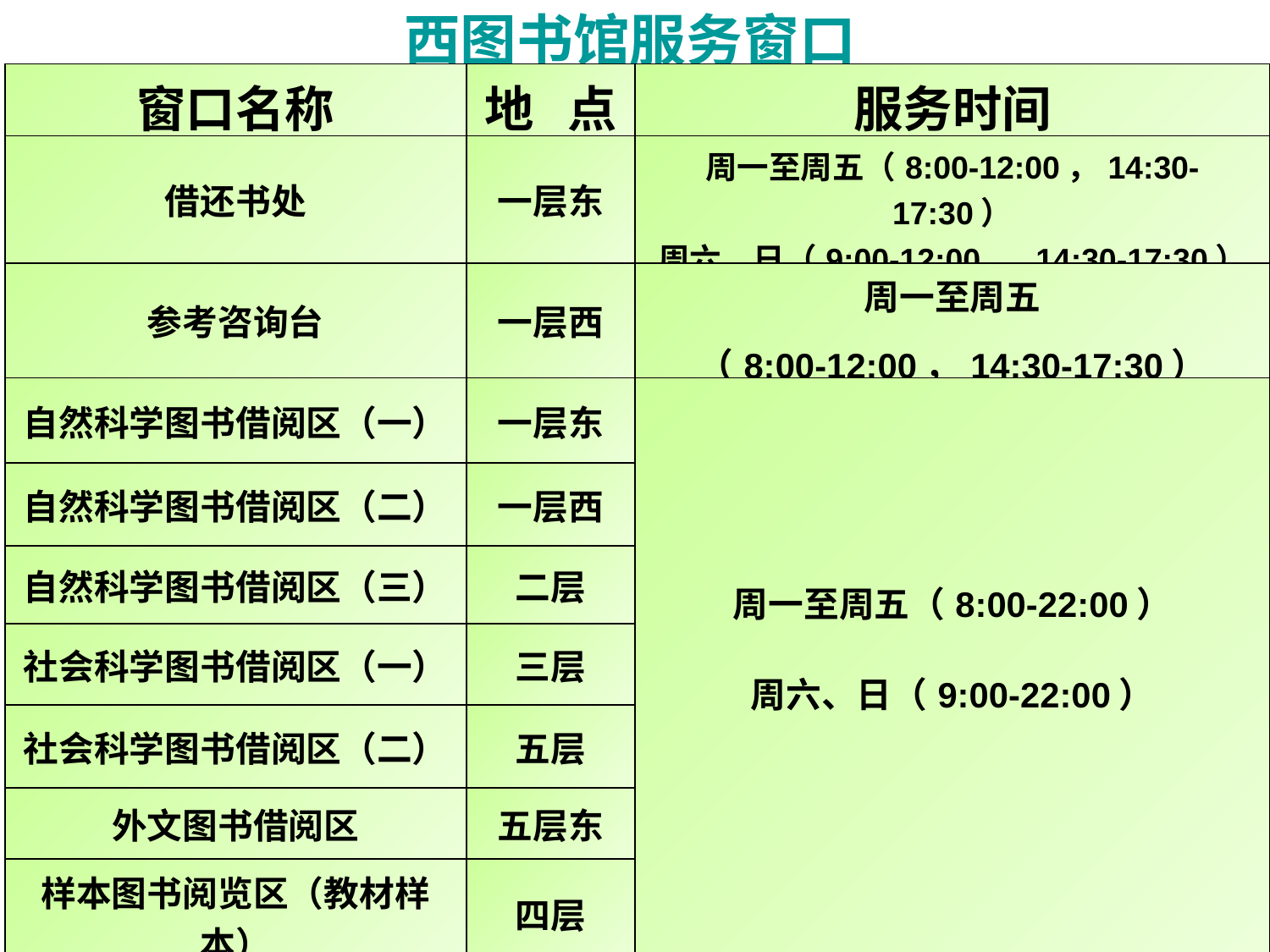

西图书馆服务窗口
| 窗口名称 | 地 点 | 服务时间 |
| --- | --- | --- |
| 借还书处 | 一层东 | 周一至周五（8:00-12:00，14:30-17:30） 周六、日（9:00-12:00， 14:30-17:30） |
| 参考咨询台 | 一层西 | 周一至周五 （8:00-12:00，14:30-17:30） |
| 自然科学图书借阅区（一） | 一层东 | 周一至周五（8:00-22:00） 周六、日（9:00-22:00） |
| 自然科学图书借阅区（二） | 一层西 |  |
| 自然科学图书借阅区（三） | 二层 |  |
| 社会科学图书借阅区（一） | 三层 |  |
| 社会科学图书借阅区（二） | 五层 |  |
| 外文图书借阅区 | 五层东 |  |
| 样本图书阅览区（教材样本） | 四层 |  |